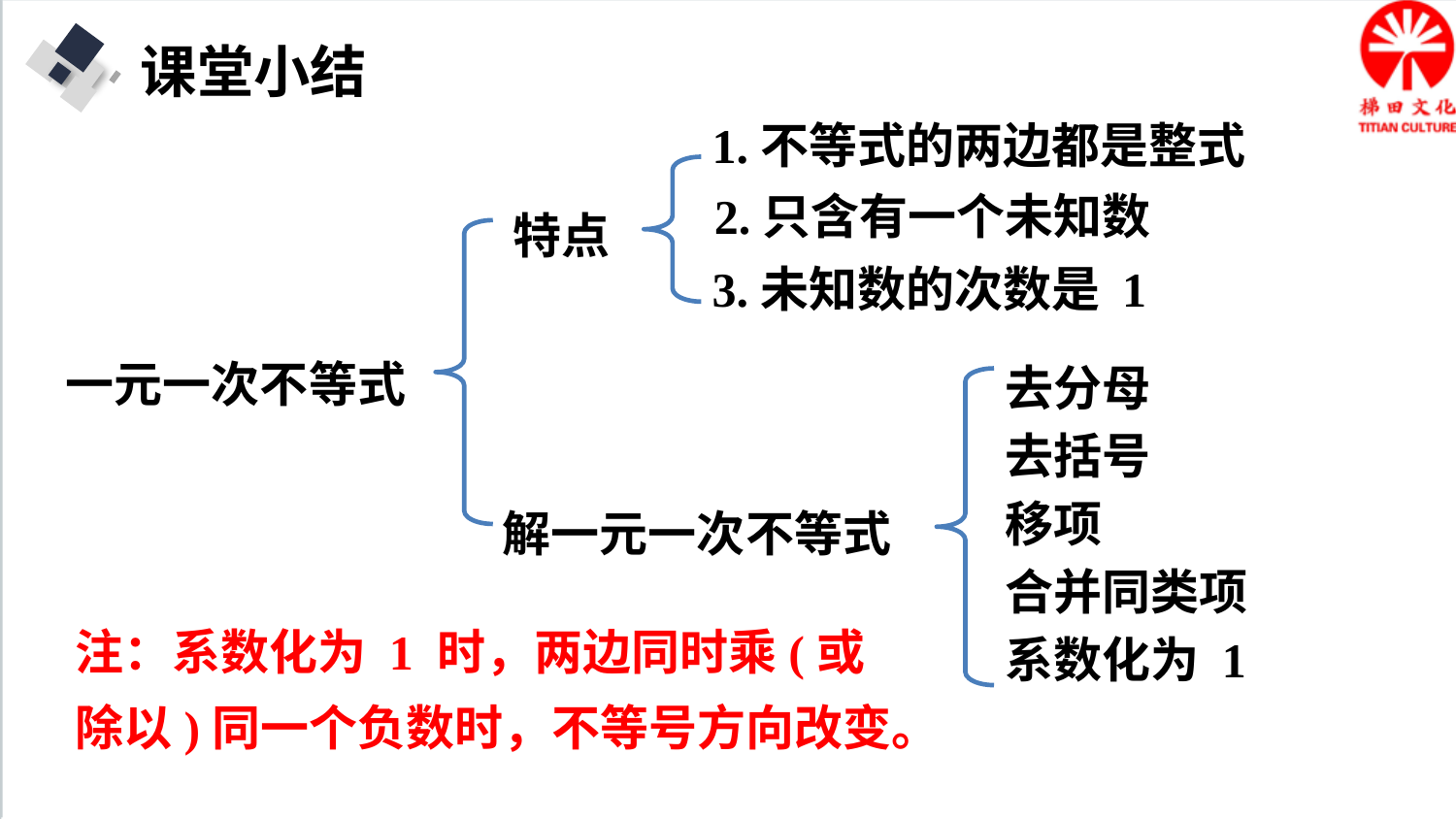

课堂小结
1.不等式的两边都是整式

特点
2.只含有一个未知数

3.未知数的次数是 1
一元一次不等式
去分母

去括号
解一元一次不等式
移项
合并同类项
系数化为 1
注：系数化为 1 时，两边同时乘(或除以)同一个负数时，不等号方向改变。